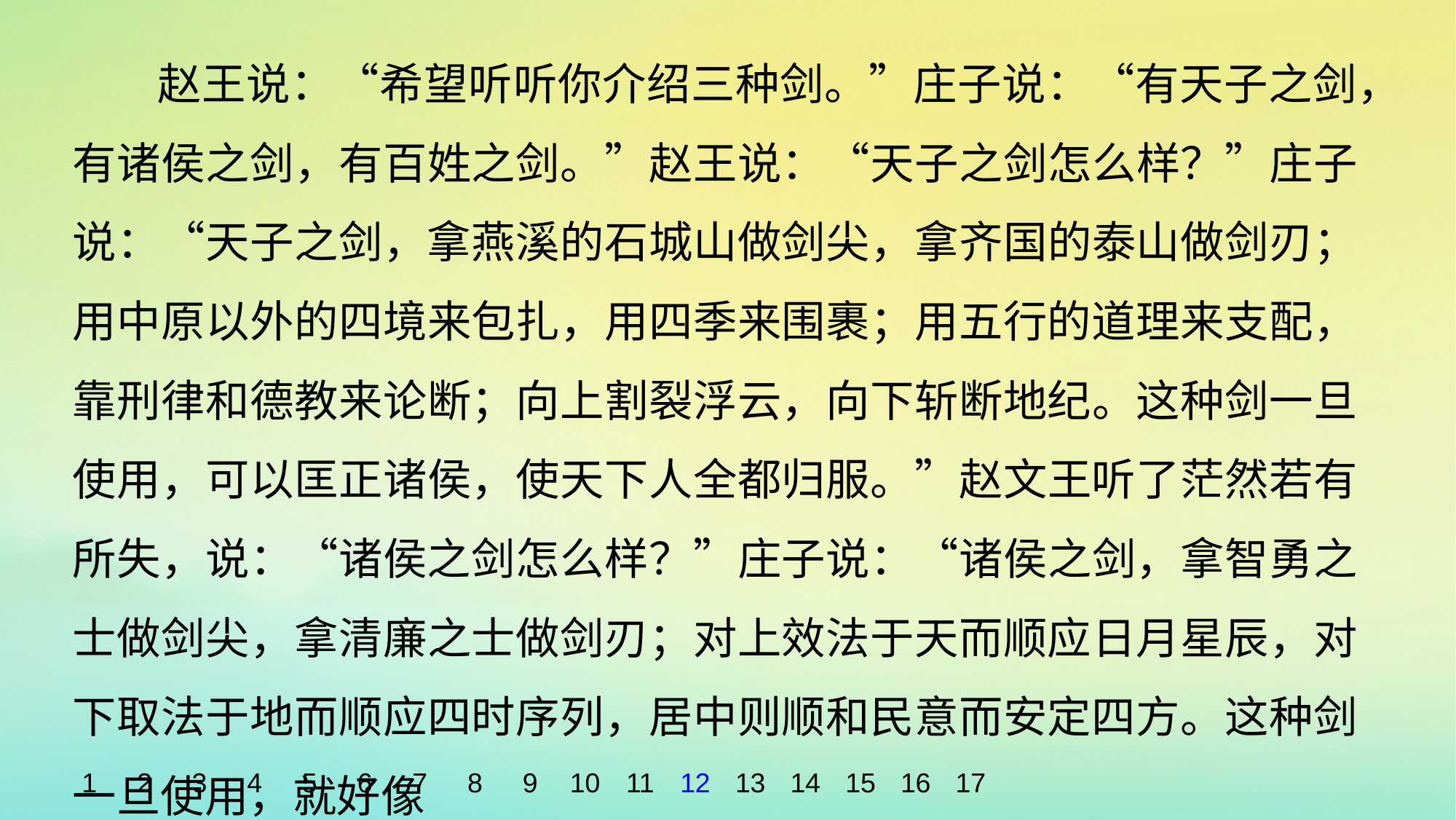

赵王说：“希望听听你介绍三种剑。”庄子说：“有天子之剑，有诸侯之剑，有百姓之剑。”赵王说：“天子之剑怎么样？”庄子说：“天子之剑，拿燕溪的石城山做剑尖，拿齐国的泰山做剑刃；用中原以外的四境来包扎，用四季来围裹；用五行的道理来支配，靠刑律和德教来论断；向上割裂浮云，向下斩断地纪。这种剑一旦使用，可以匡正诸侯，使天下人全都归服。”赵文王听了茫然若有所失，说：“诸侯之剑怎么样？”庄子说：“诸侯之剑，拿智勇之士做剑尖，拿清廉之士做剑刃；对上效法于天而顺应日月星辰，对下取法于地而顺应四时序列，居中则顺和民意而安定四方。这种剑一旦使用，就好像
1
2
3
4
5
6
7
8
9
10
11
12
13
14
15
16
17